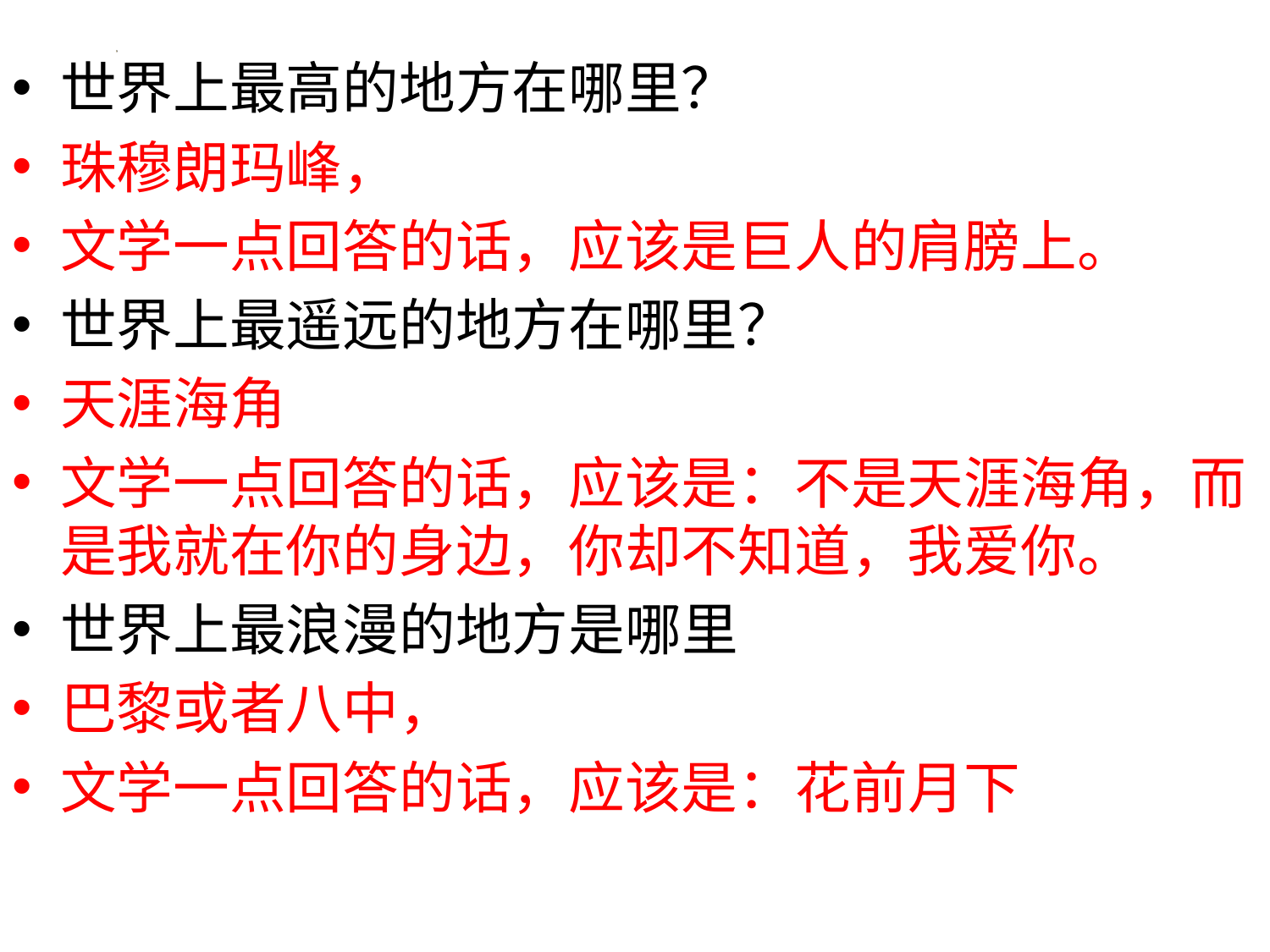

世界上最高的地方在哪里？
珠穆朗玛峰，
文学一点回答的话，应该是巨人的肩膀上。
世界上最遥远的地方在哪里？
天涯海角
文学一点回答的话，应该是：不是天涯海角，而是我就在你的身边，你却不知道，我爱你。
世界上最浪漫的地方是哪里
巴黎或者八中，
文学一点回答的话，应该是：花前月下